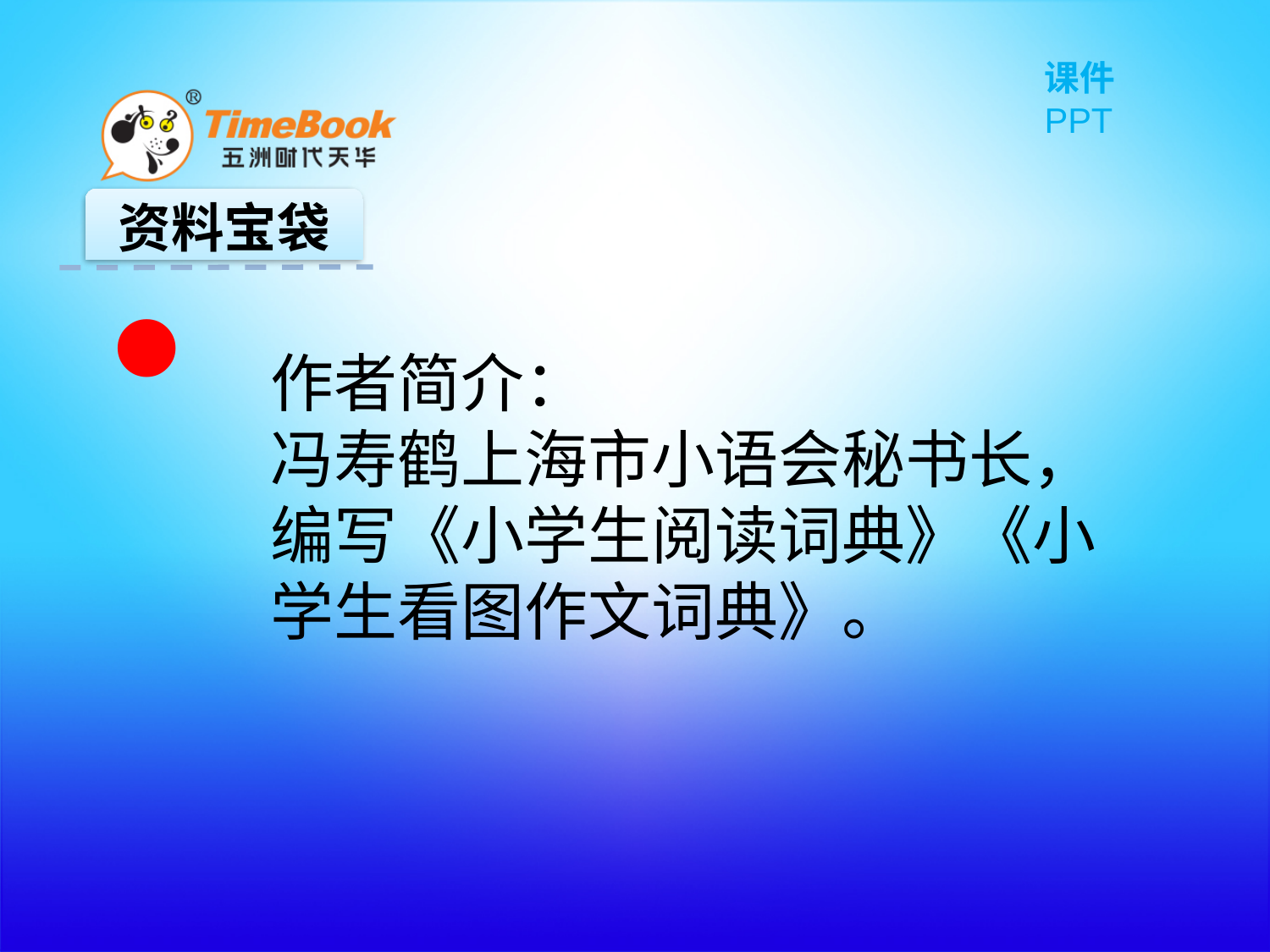

资料宝袋

作者简介：
冯寿鹤上海市小语会秘书长，编写《小学生阅读词典》《小学生看图作文词典》。